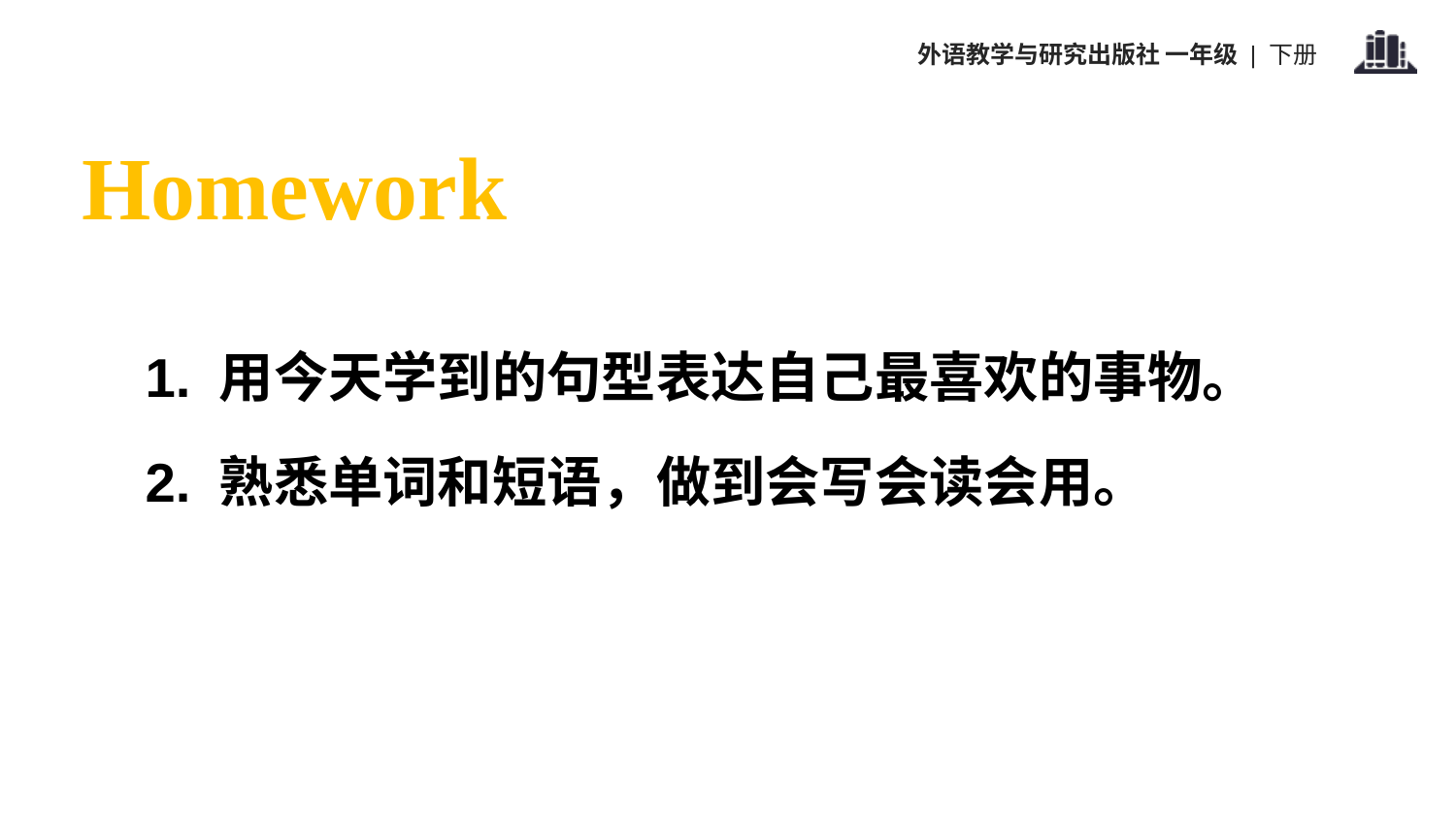

Homework
1. 用今天学到的句型表达自己最喜欢的事物。
2. 熟悉单词和短语，做到会写会读会用。